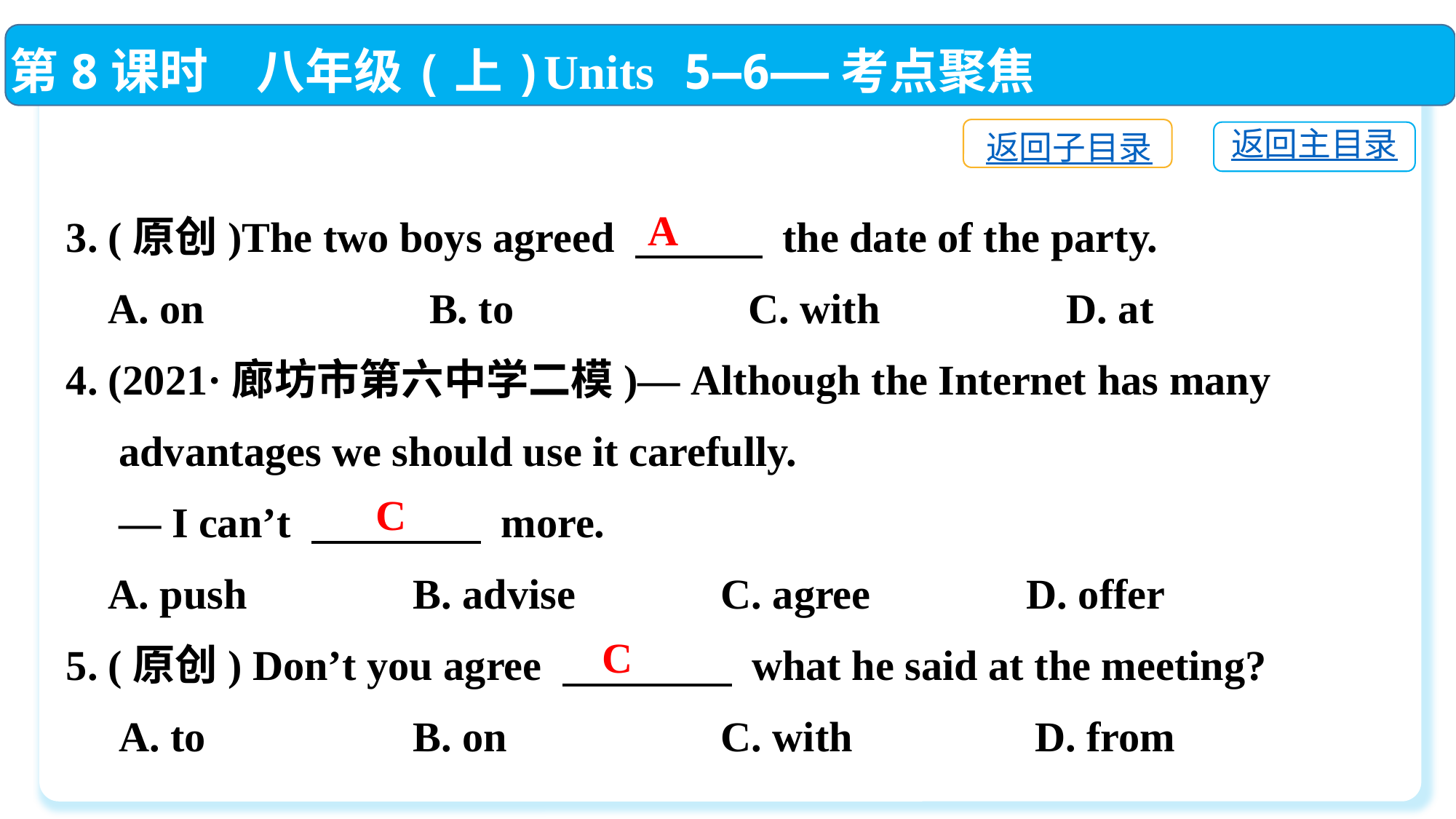

第8课时　八年级(上)Units 5—6——考点聚焦

返回子目录
返回主目录
3. (原创)The two boys agreed 　　　 the date of the party.
    A. on　　　        B. to　　　         C. with　　　    D. at
4. (2021·廊坊市第六中学二模)— Although the Internet has many
     advantages we should use it carefully.
     — I can’t 　　　　 more.
    A. push　 	 B. advise　 	C. agree　 	        D. offer
5. (原创) Don’t you agree 　　　　 what he said at the meeting?
     A. to　　　	 B. on　　　	C. with　　        D. from
A

C
C